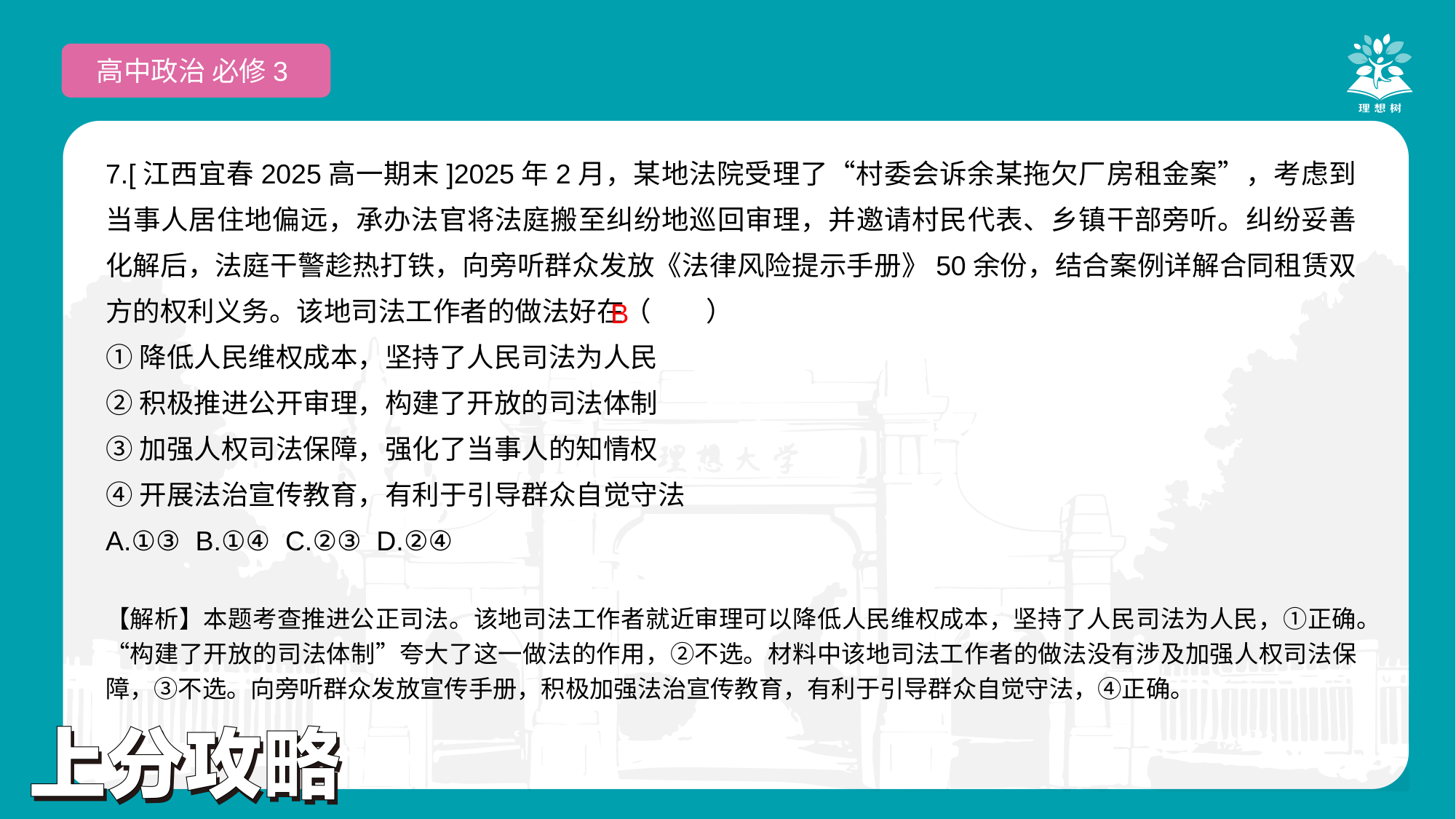

高中政治 必修3
7.[江西宜春2025高一期末]2025年2月，某地法院受理了“村委会诉余某拖欠厂房租金案”，考虑到当事人居住地偏远，承办法官将法庭搬至纠纷地巡回审理，并邀请村民代表、乡镇干部旁听。纠纷妥善化解后，法庭干警趁热打铁，向旁听群众发放《法律风险提示手册》50余份，结合案例详解合同租赁双方的权利义务。该地司法工作者的做法好在（　　）
①降低人民维权成本，坚持了人民司法为人民
②积极推进公开审理，构建了开放的司法体制
③加强人权司法保障，强化了当事人的知情权
④开展法治宣传教育，有利于引导群众自觉守法
A.①③  B.①④  C.②③  D.②④
 B
【解析】本题考查推进公正司法。该地司法工作者就近审理可以降低人民维权成本，坚持了人民司法为人民，①正确。“构建了开放的司法体制”夸大了这一做法的作用，②不选。材料中该地司法工作者的做法没有涉及加强人权司法保障，③不选。向旁听群众发放宣传手册，积极加强法治宣传教育，有利于引导群众自觉守法，④正确。